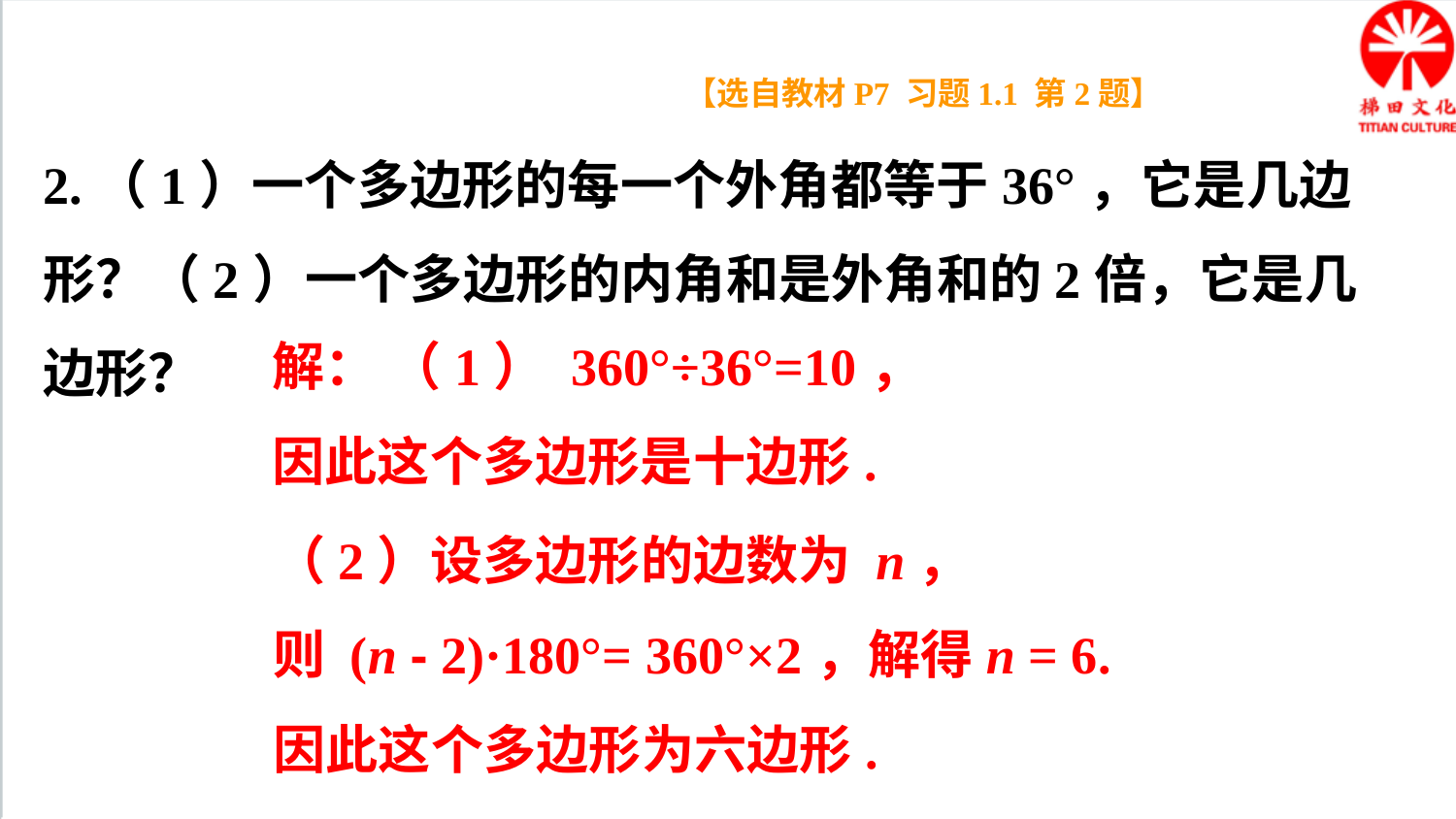

【选自教材P7 习题1.1 第2题】
2.（1）一个多边形的每一个外角都等于36°，它是几边形？（2）一个多边形的内角和是外角和的2倍，它是几边形？
解： （1） 360°÷36°=10，
因此这个多边形是十边形.
（2）设多边形的边数为 n，
则 (n - 2)·180°= 360°×2，解得n = 6.
因此这个多边形为六边形.